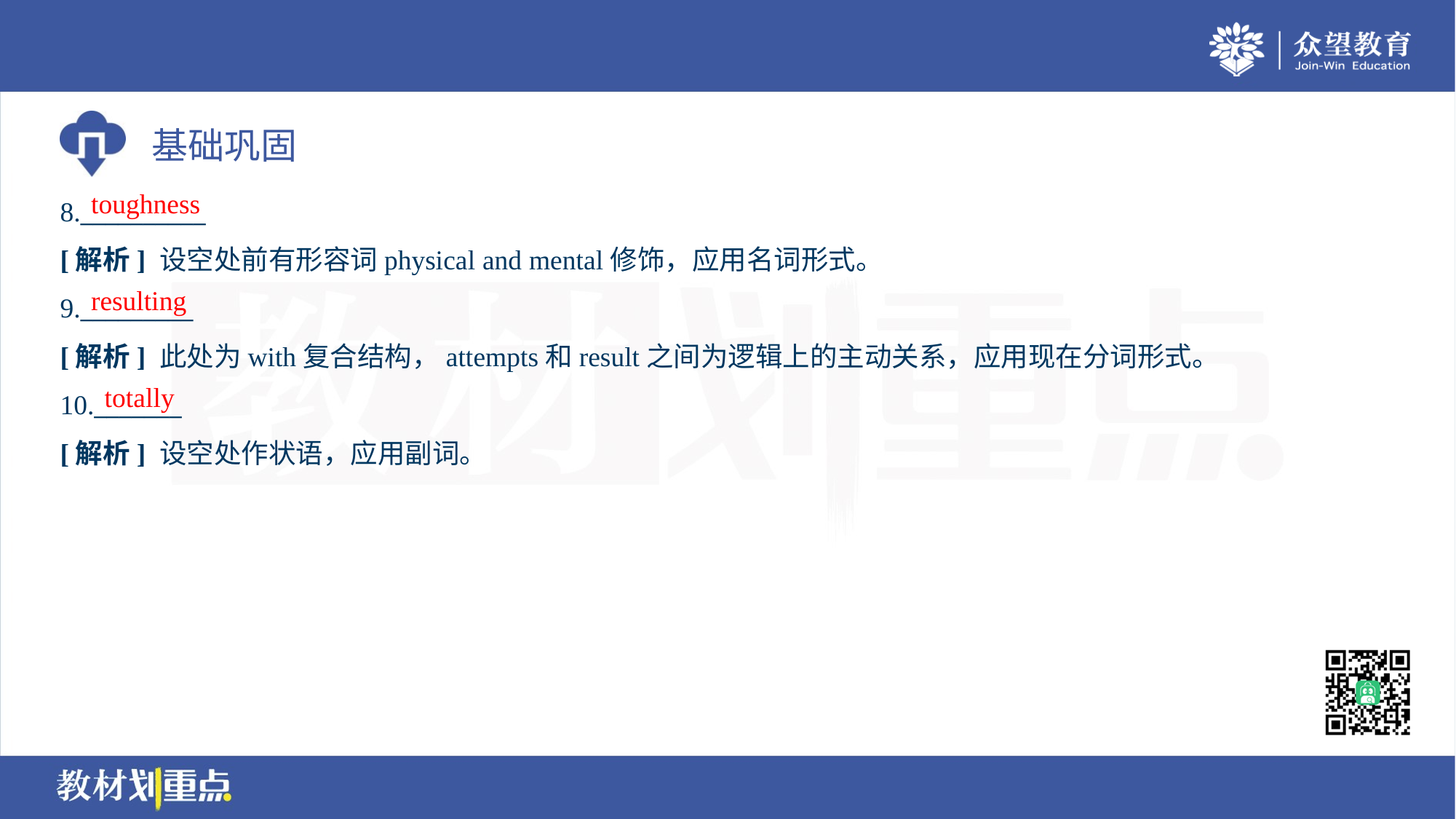

toughness
8.__________
[解析] 设空处前有形容词physical and mental修饰，应用名词形式。
resulting
9._________
[解析] 此处为with复合结构，attempts和result之间为逻辑上的主动关系，应用现在分词形式。
totally
10._______
[解析] 设空处作状语，应用副词。